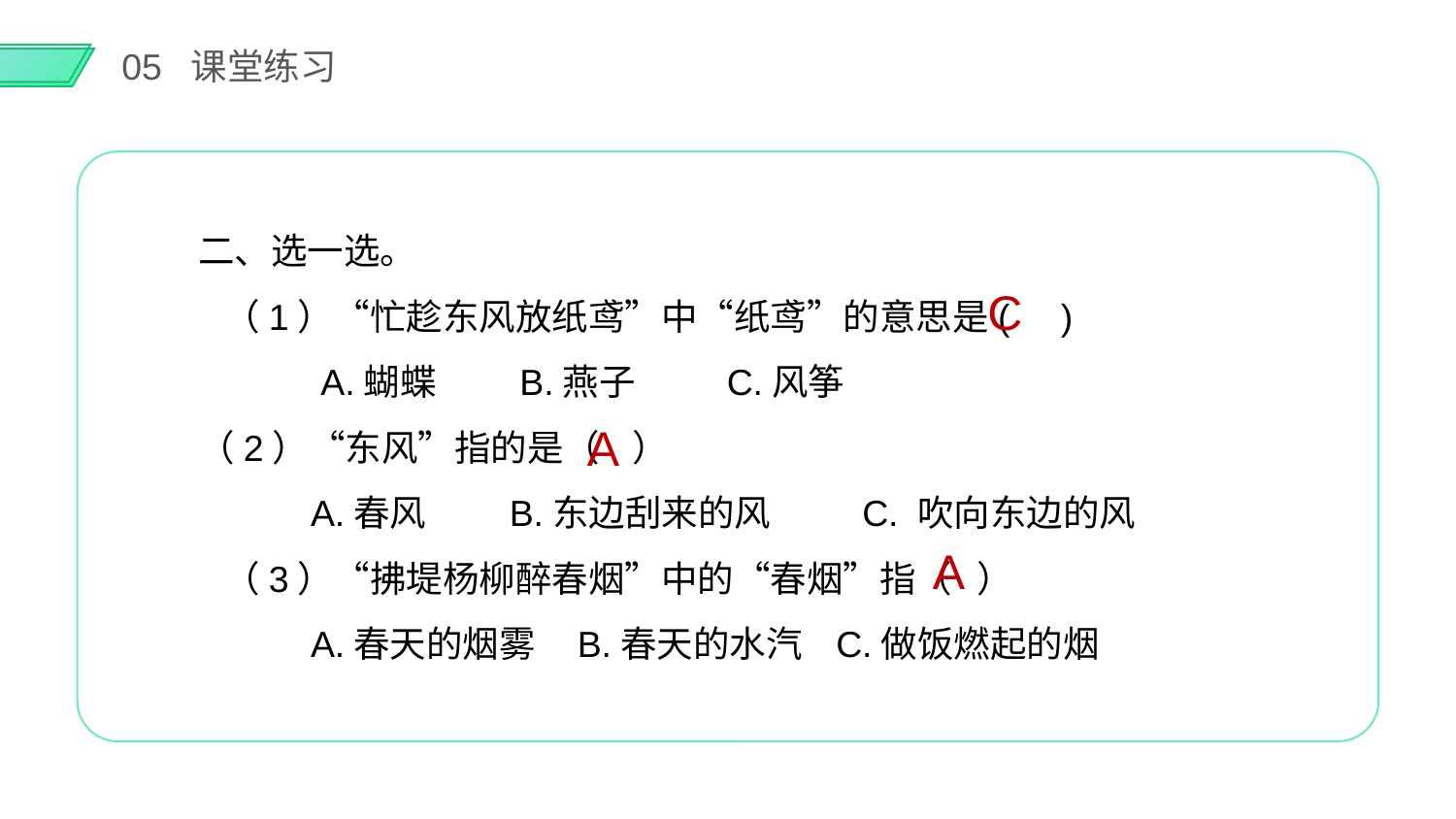

05  课堂练习
二、选一选。
  （1）“忙趁东风放纸鸢”中“纸鸢”的意思是(     )
            A.蝴蝶         B.燕子          C.风筝
（2）“东风”指的是（    ）
           A.春风         B.东边刮来的风          C. 吹向东边的风
  （3）“拂堤杨柳醉春烟”中的“春烟”指（   ）
           A.春天的烟雾    B.春天的水汽   C.做饭燃起的烟
C
A
A